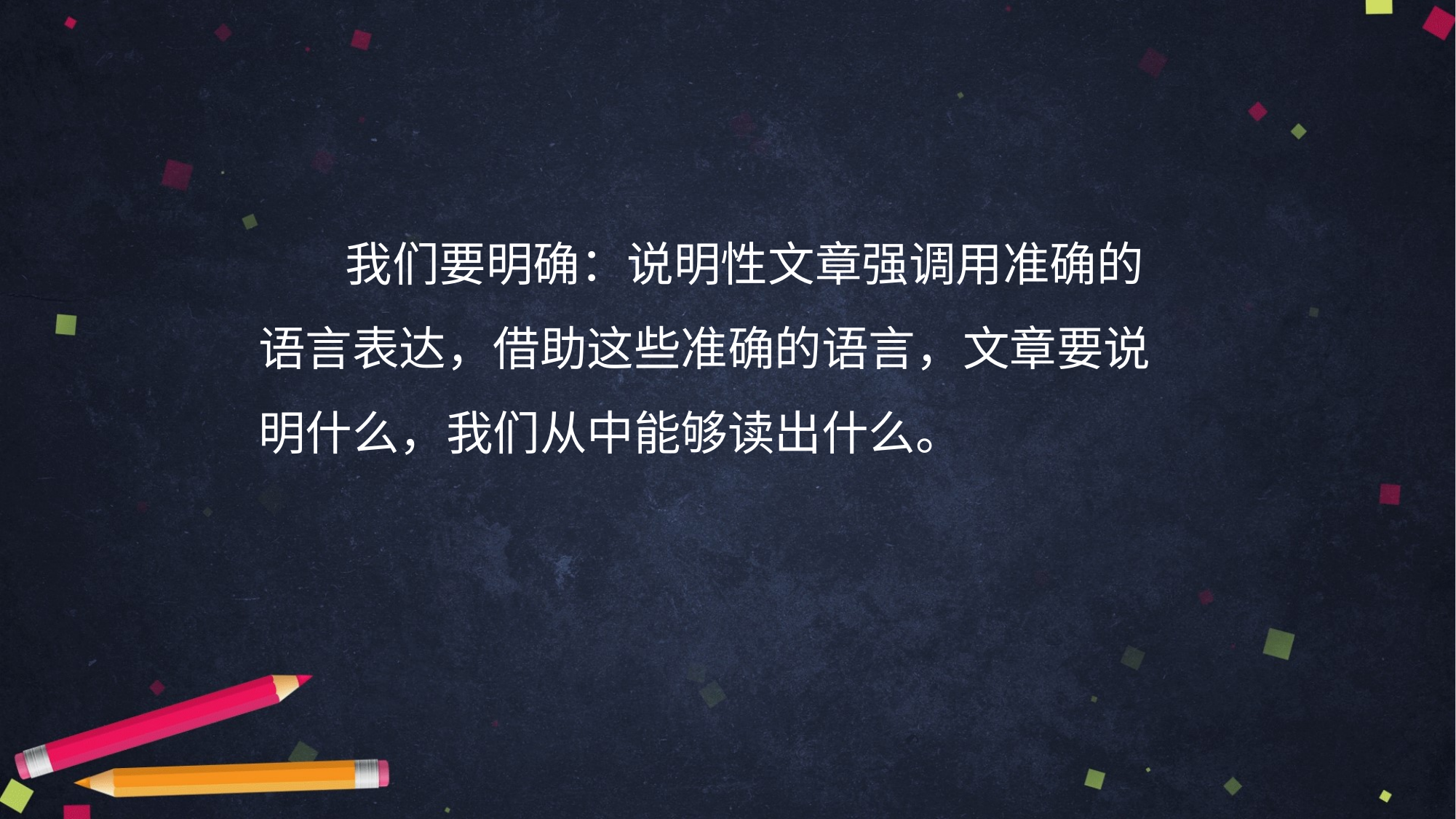

我们要明确：说明性文章强调用准确的语言表达，借助这些准确的语言，文章要说明什么，我们从中能够读出什么。